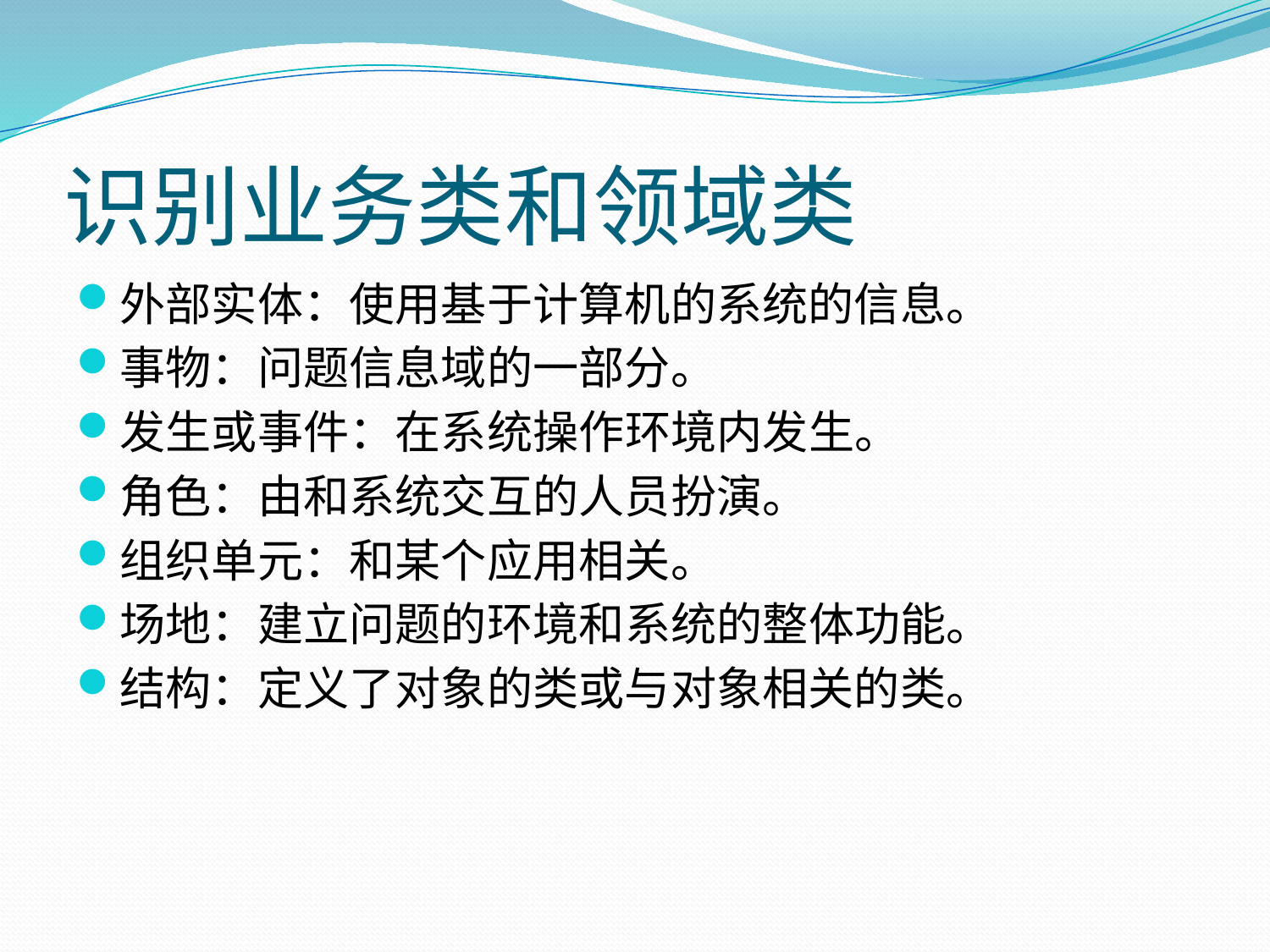

# 识别业务类和领域类
外部实体：使用基于计算机的系统的信息。
事物：问题信息域的一部分。
发生或事件：在系统操作环境内发生。
角色：由和系统交互的人员扮演。
组织单元：和某个应用相关。
场地：建立问题的环境和系统的整体功能。
结构：定义了对象的类或与对象相关的类。